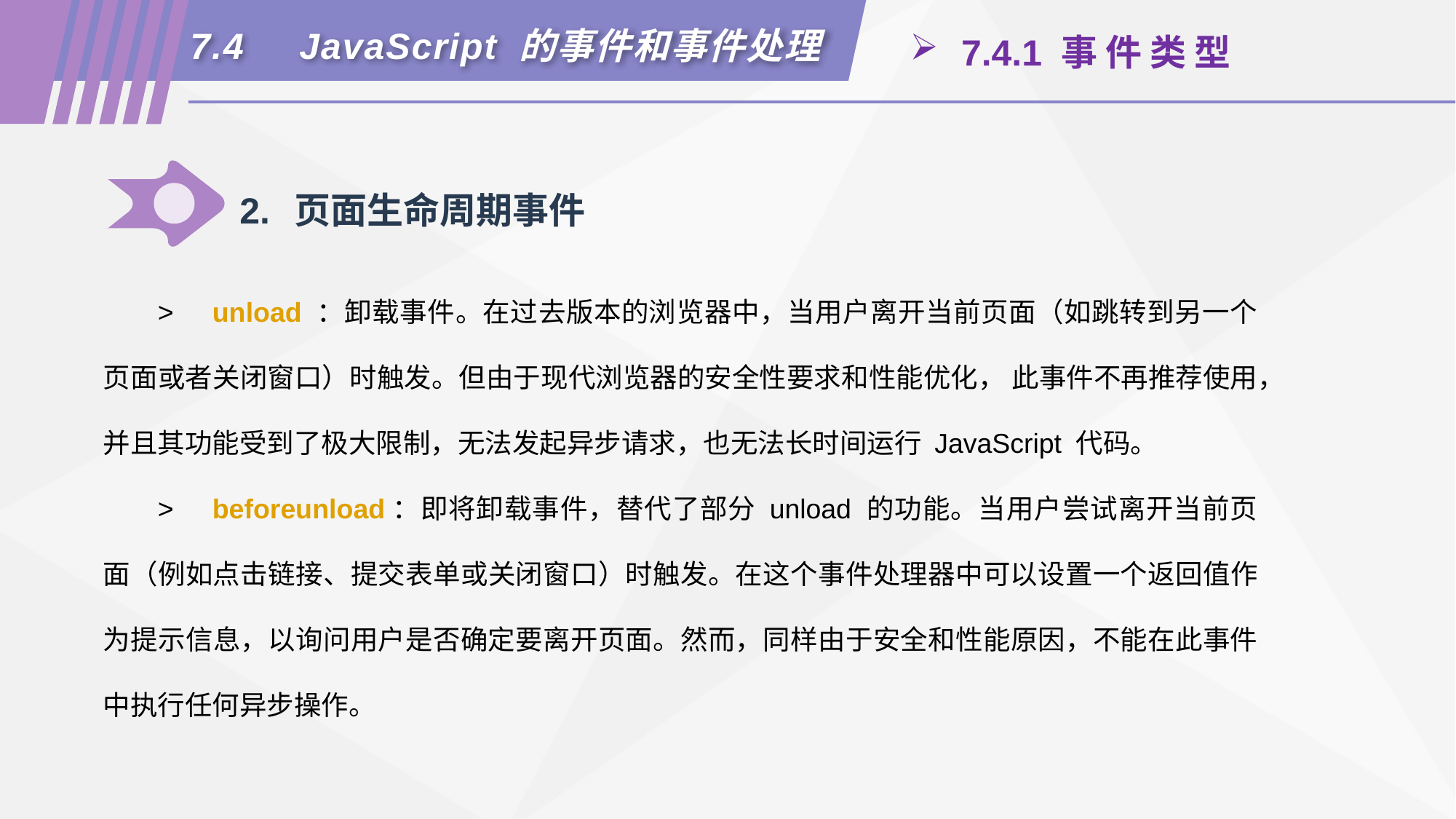

7.4	JavaScript 的事件和事件处理
 7.4.1 事 件 类 型

2.	页面生命周期事件
>	unload ：卸载事件。在过去版本的浏览器中，当用户离开当前页面（如跳转到另一个页面或者关闭窗口）时触发。但由于现代浏览器的安全性要求和性能优化， 此事件不再推荐使用，并且其功能受到了极大限制，无法发起异步请求，也无法长时间运行 JavaScript 代码。
>	beforeunload：即将卸载事件，替代了部分 unload 的功能。当用户尝试离开当前页面（例如点击链接、提交表单或关闭窗口）时触发。在这个事件处理器中可以设置一个返回值作为提示信息，以询问用户是否确定要离开页面。然而，同样由于安全和性能原因，不能在此事件中执行任何异步操作。